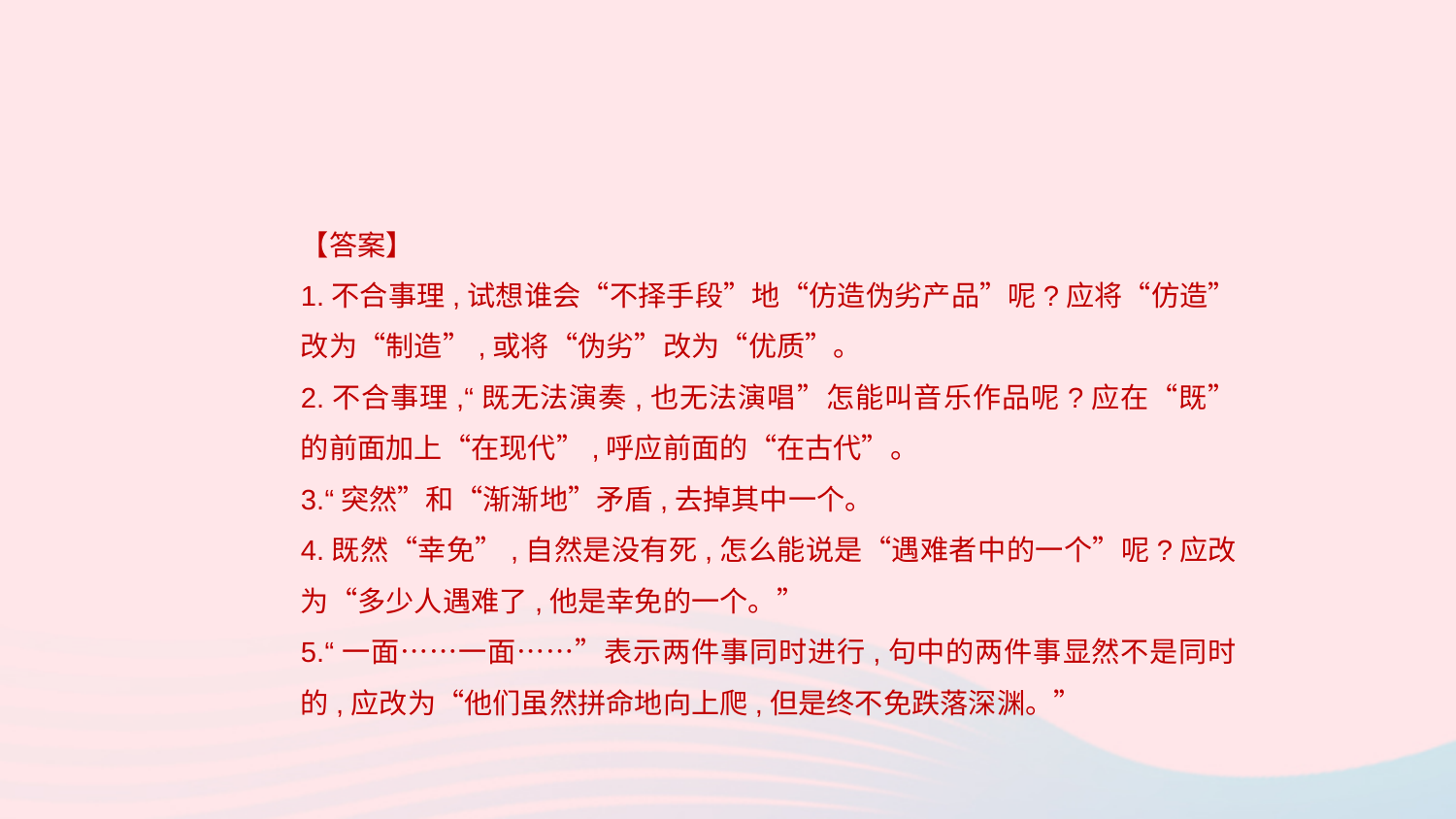

【答案】
1.不合事理,试想谁会“不择手段”地“仿造伪劣产品”呢?应将“仿造”改为“制造”,或将“伪劣”改为“优质”。
2.不合事理,“既无法演奏,也无法演唱”怎能叫音乐作品呢?应在“既”的前面加上“在现代”,呼应前面的“在古代”。
3.“突然”和“渐渐地”矛盾,去掉其中一个。
4.既然“幸免”,自然是没有死,怎么能说是“遇难者中的一个”呢?应改为“多少人遇难了,他是幸免的一个。”
5.“一面……一面……”表示两件事同时进行,句中的两件事显然不是同时的,应改为“他们虽然拼命地向上爬,但是终不免跌落深渊。”